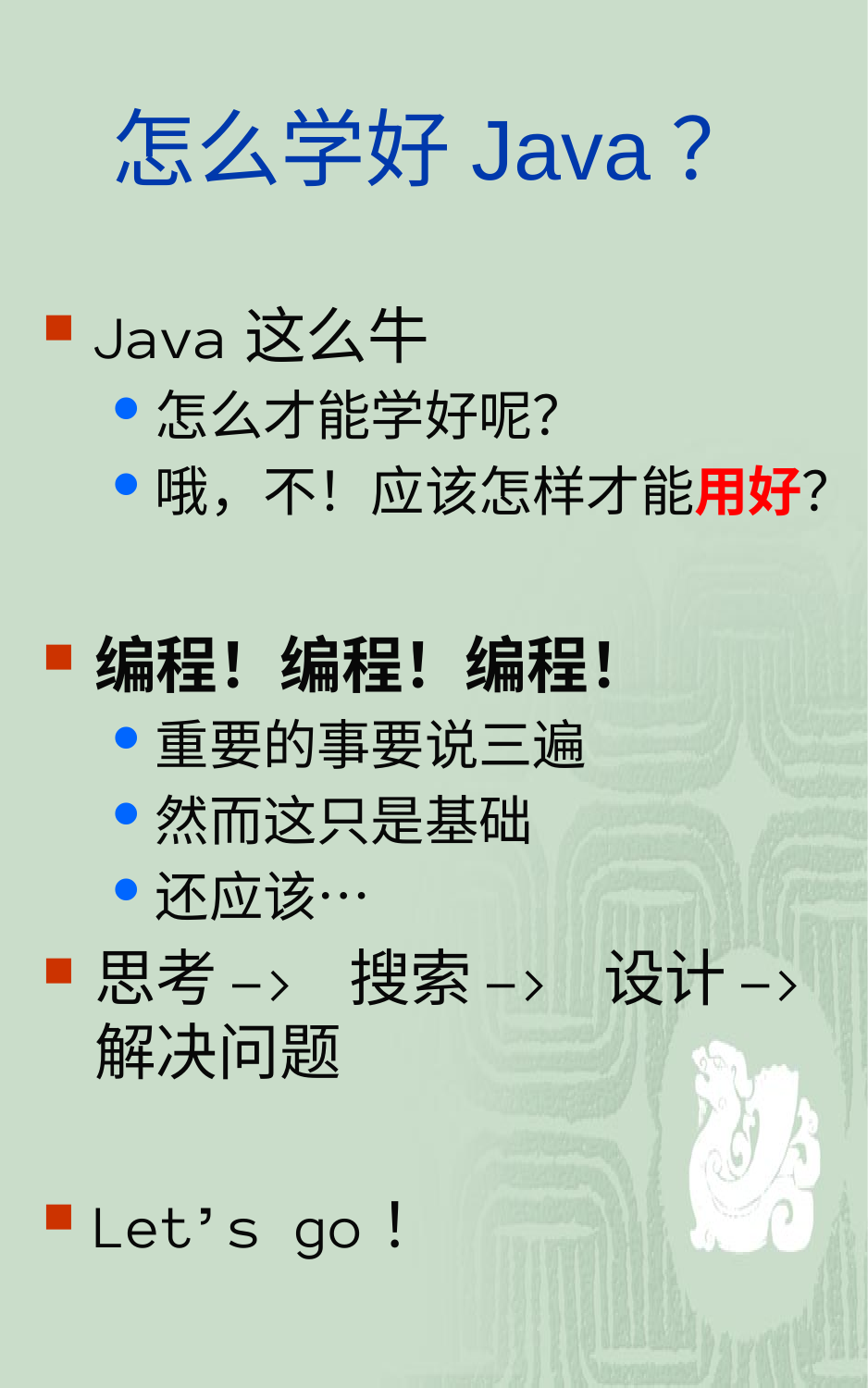

# 怎么学好Java？
Java这么牛
怎么才能学好呢？
哦，不！应该怎样才能用好？

编程！编程！编程！
重要的事要说三遍
然而这只是基础
还应该…
思考-> 搜索-> 设计-> 解决问题

Let’s go！